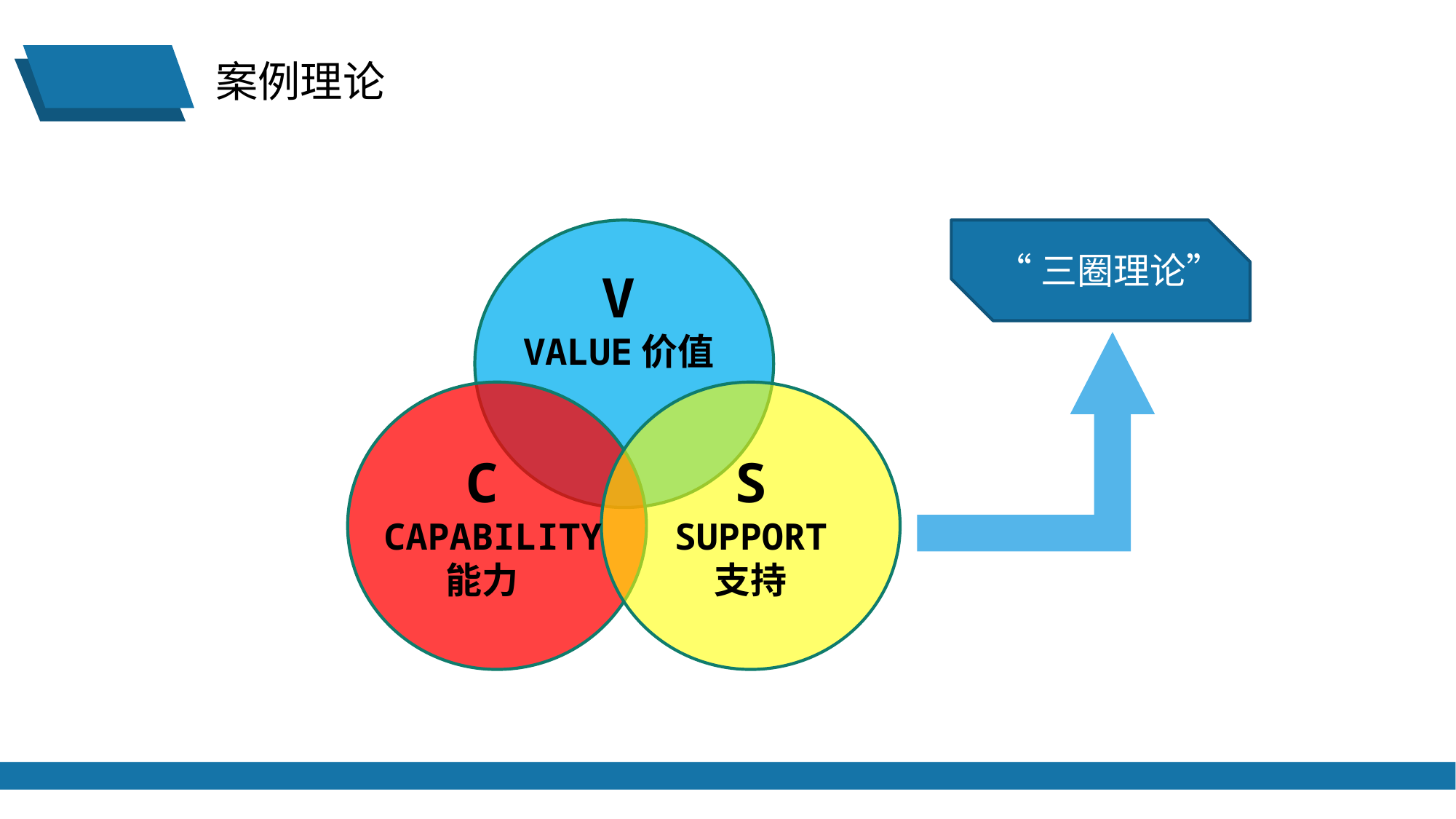

案例理论

V
VALUE价值

C
 CAPABILITY
能力
S
SUPPORT
支持

“三圈理论”